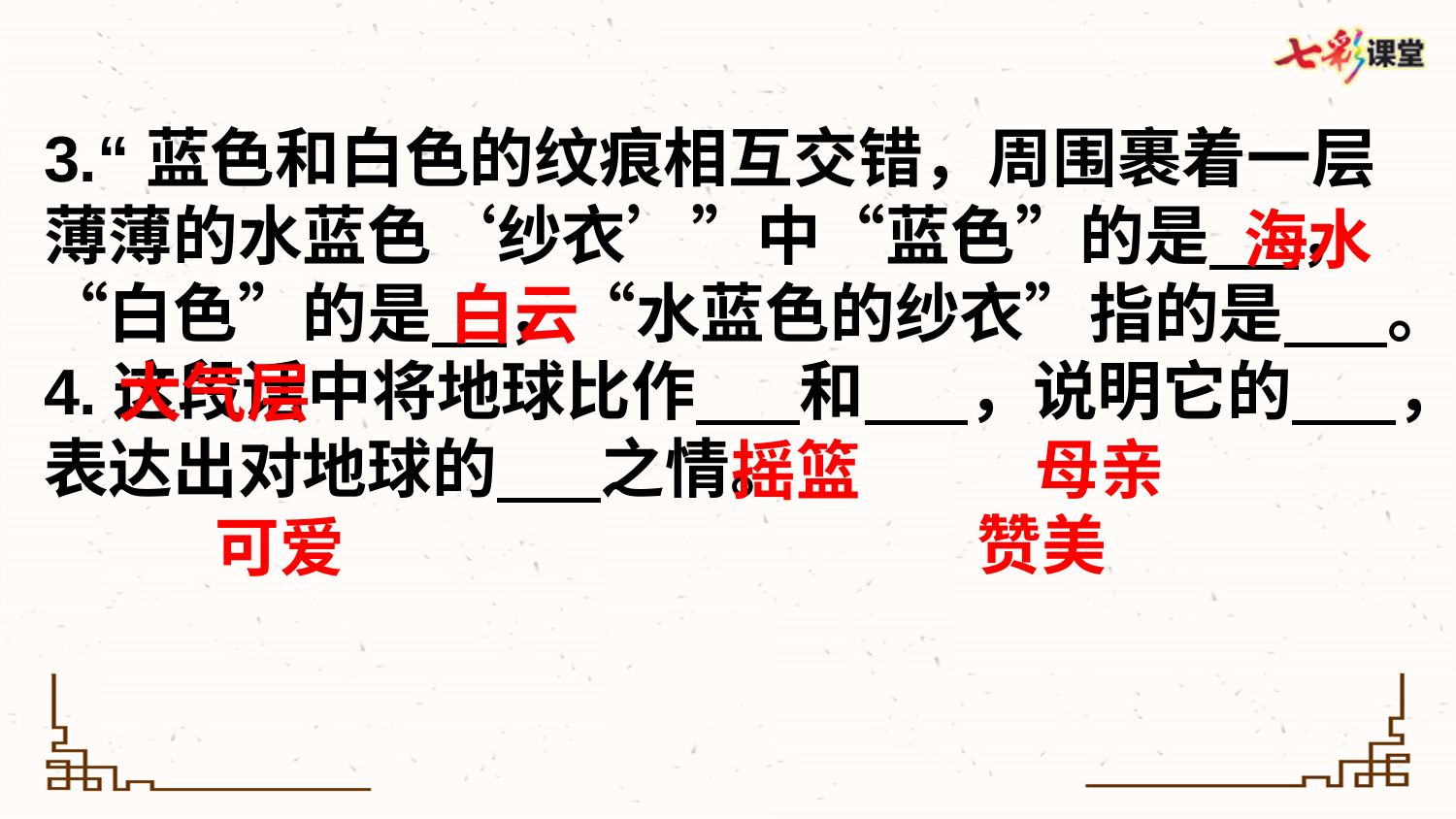

3.“蓝色和白色的纹痕相互交错，周围裹着一层薄薄的水蓝色‘纱衣’”中“蓝色”的是      ，“白色”的是     ，“水蓝色的纱衣”指的是       。
4.这段话中将地球比作       和       ，说明它的       ，表达出对地球的       之情。
海水
白云
大气层
母亲
摇篮
赞美
可爱